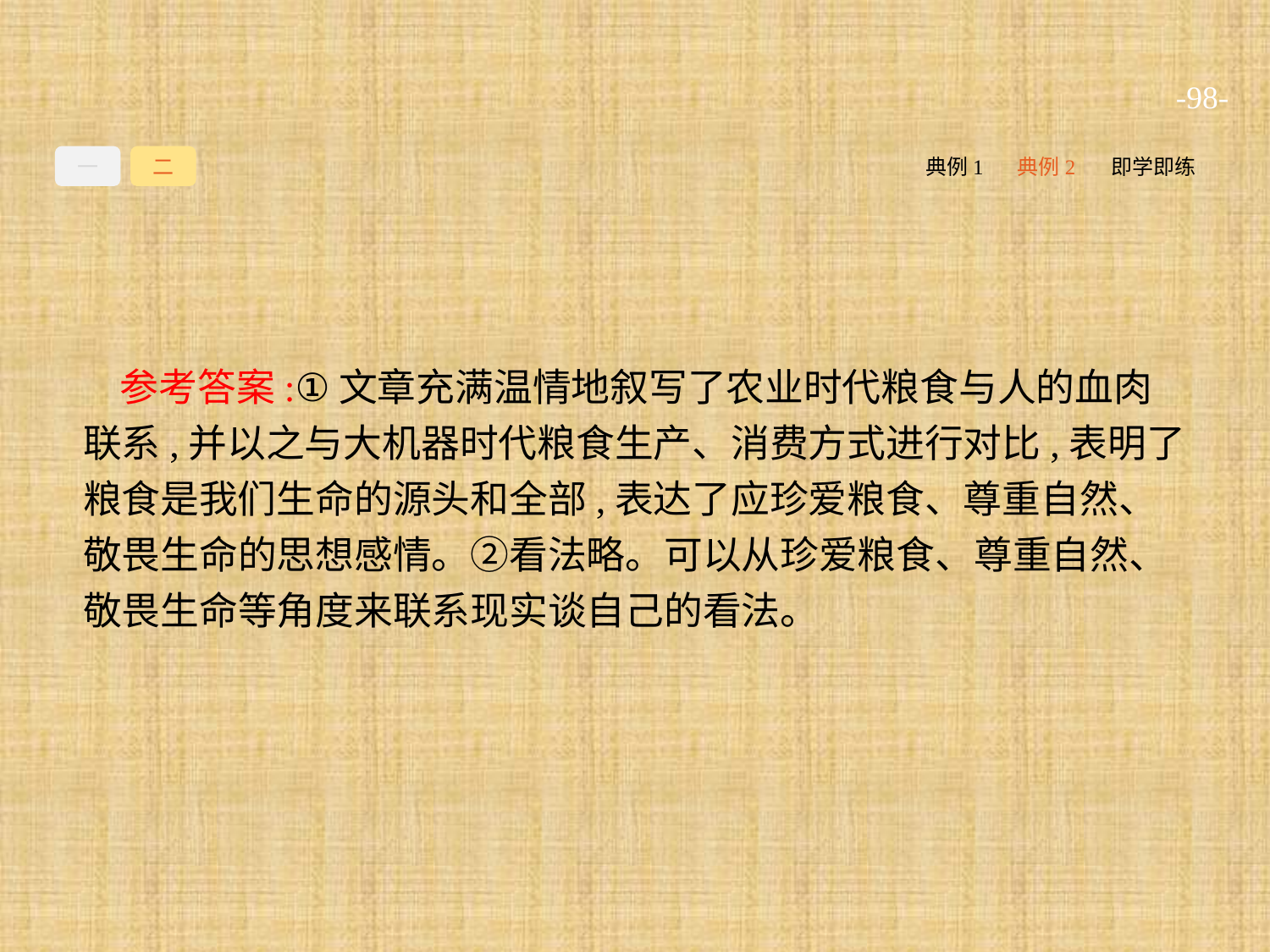

-98-
一
二
典例1
典例2
即学即练
参考答案:①文章充满温情地叙写了农业时代粮食与人的血肉联系,并以之与大机器时代粮食生产、消费方式进行对比,表明了粮食是我们生命的源头和全部,表达了应珍爱粮食、尊重自然、敬畏生命的思想感情。②看法略。可以从珍爱粮食、尊重自然、敬畏生命等角度来联系现实谈自己的看法。